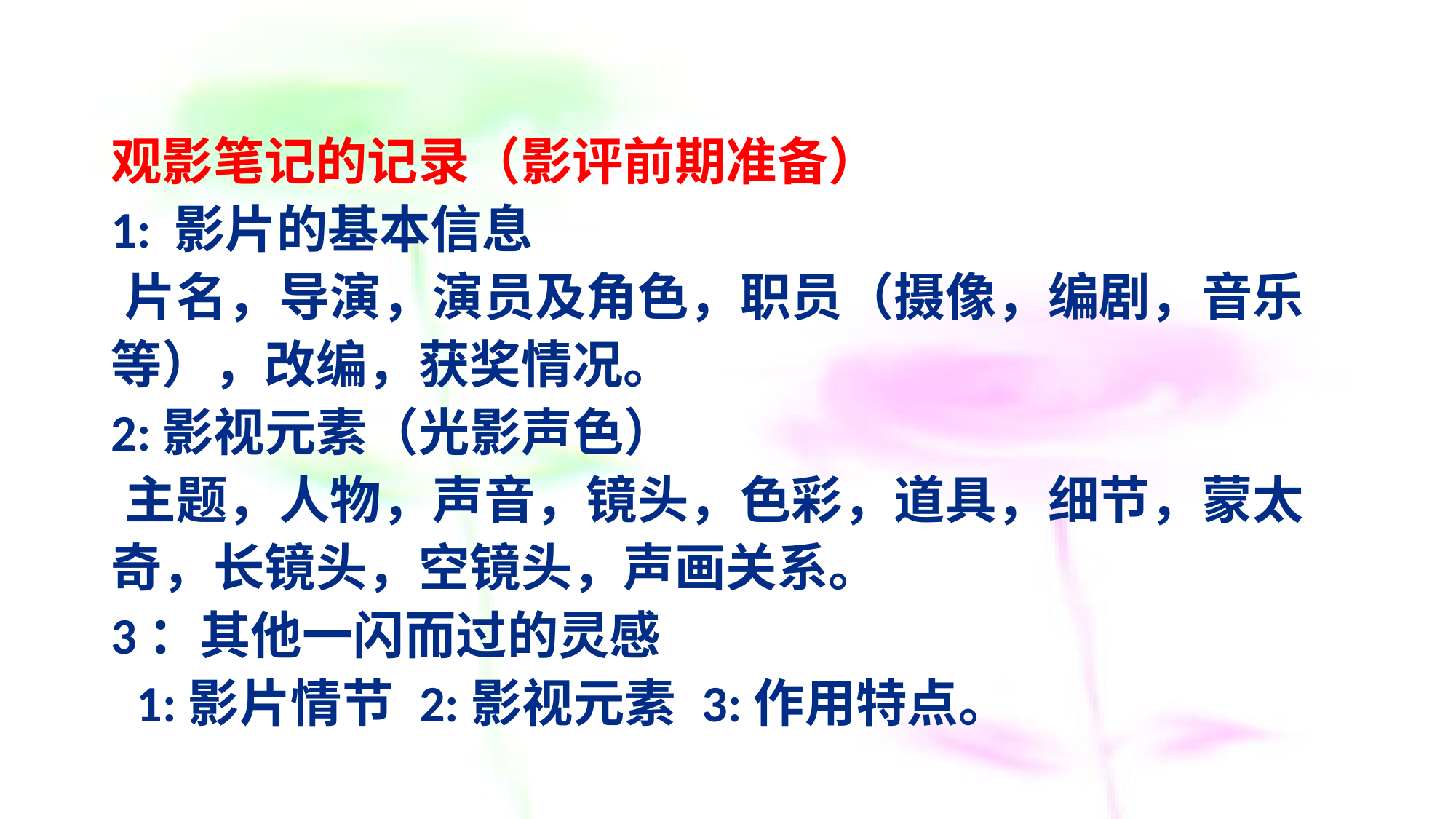

# 观影笔记的记录（影评前期准备） 1: 影片的基本信息 片名，导演，演员及角色，职员（摄像，编剧，音乐等），改编，获奖情况。 2:影视元素（光影声色） 主题，人物，声音，镜头，色彩，道具，细节，蒙太奇，长镜头，空镜头，声画关系。 3：其他一闪而过的灵感 1:影片情节 2:影视元素 3:作用特点。